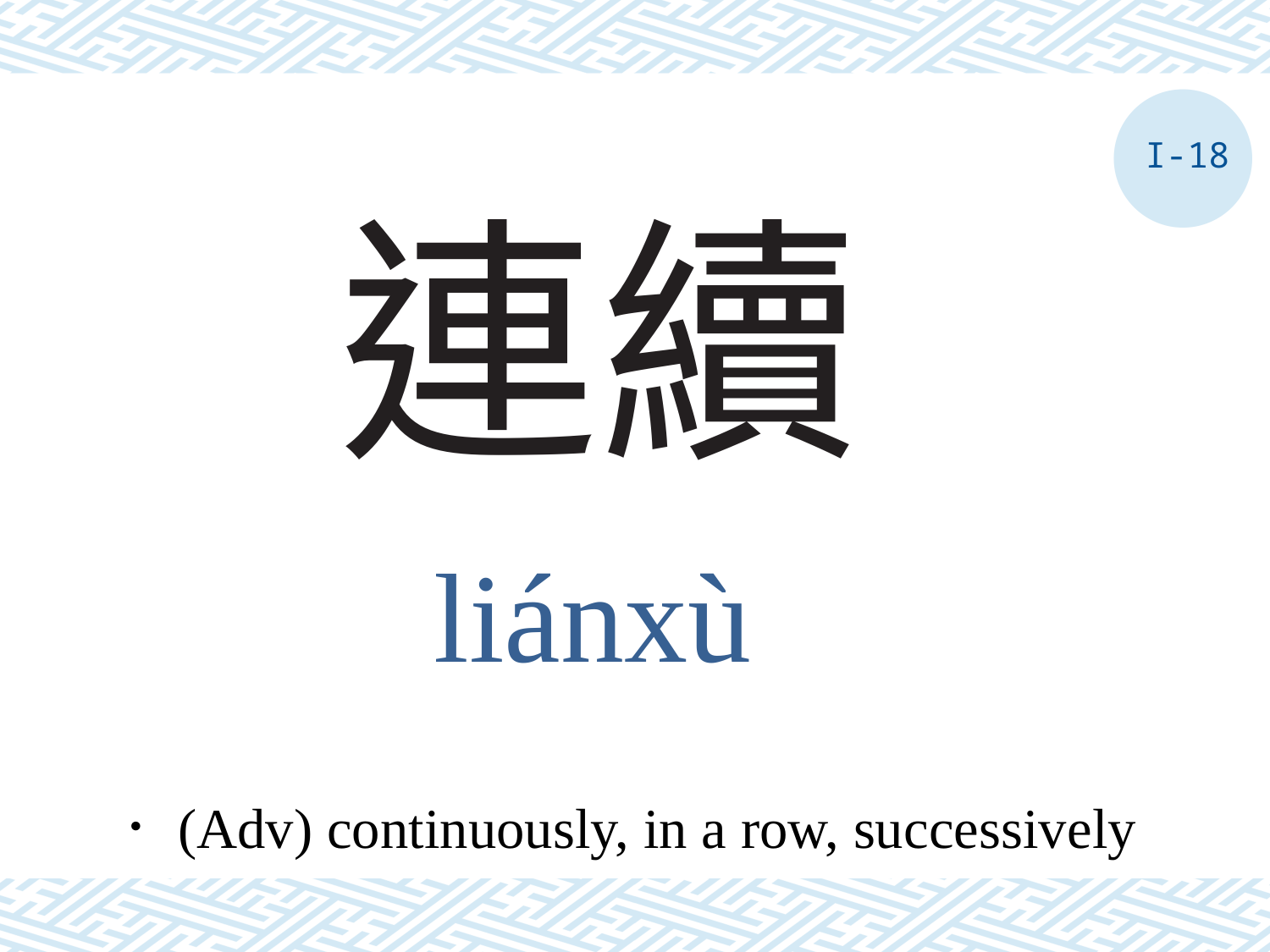

I-18

# 連續
liánxù
．(Adv) continuously, in a row, successively